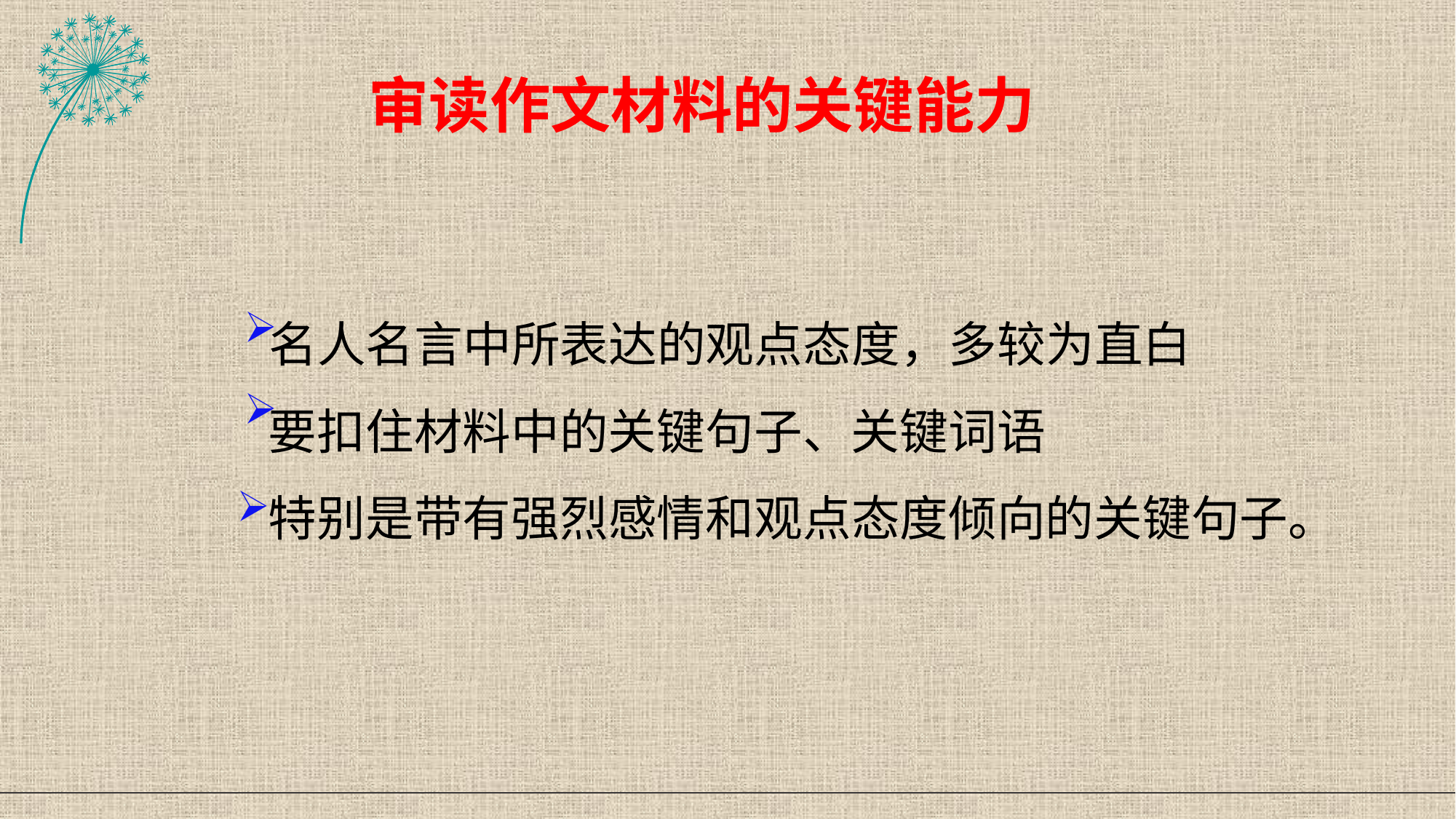

审读作文材料的关键能力
   名人名言中所表达的观点态度，多较为直白
   要扣住材料中的关键句子、关键词语
   特别是带有强烈感情和观点态度倾向的关键句子。

#
43